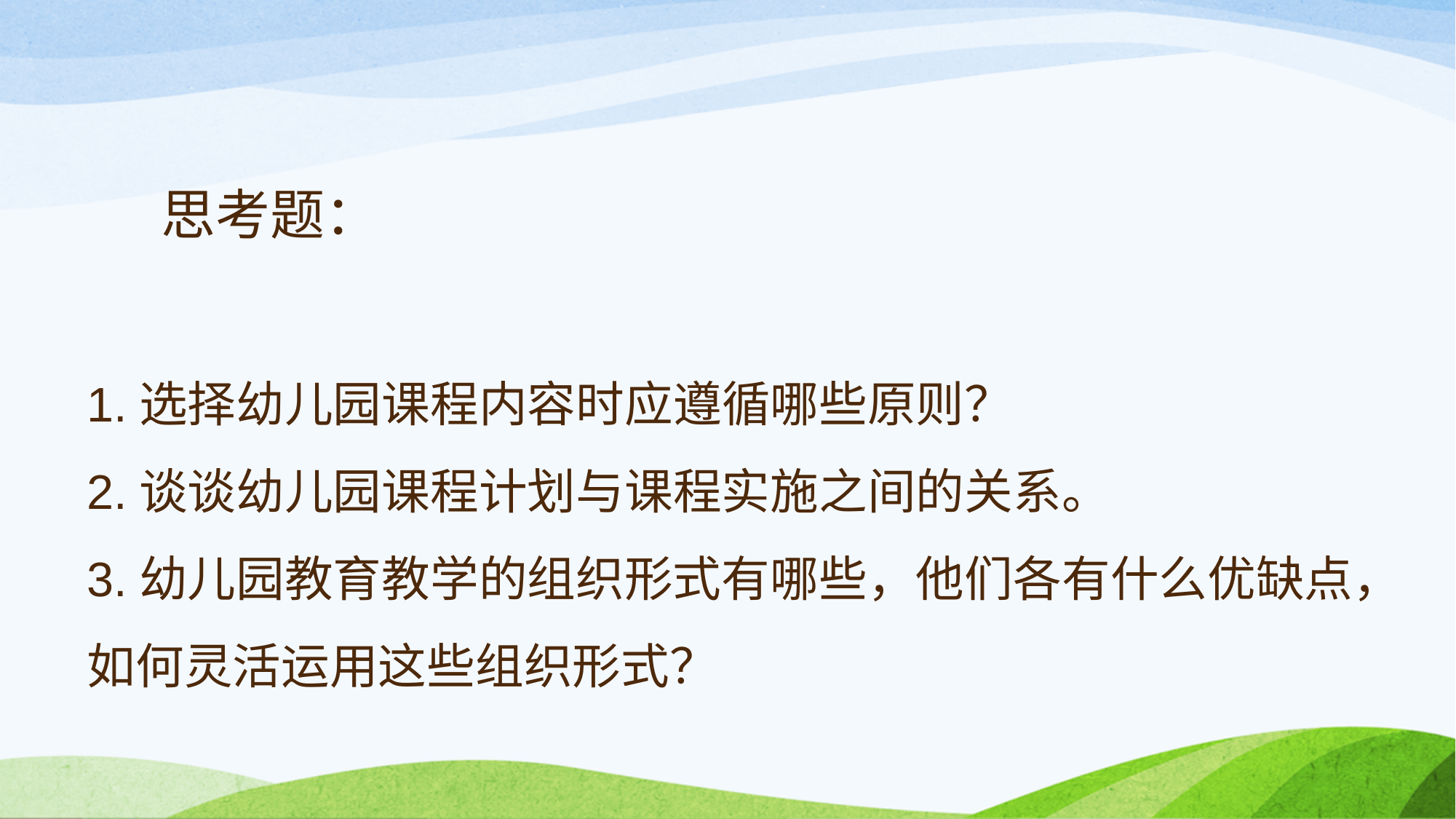

# 思考题： 1.选择幼儿园课程内容时应遵循哪些原则？ 2.谈谈幼儿园课程计划与课程实施之间的关系。 3.幼儿园教育教学的组织形式有哪些，他们各有什么优缺点，如何灵活运用这些组织形式？